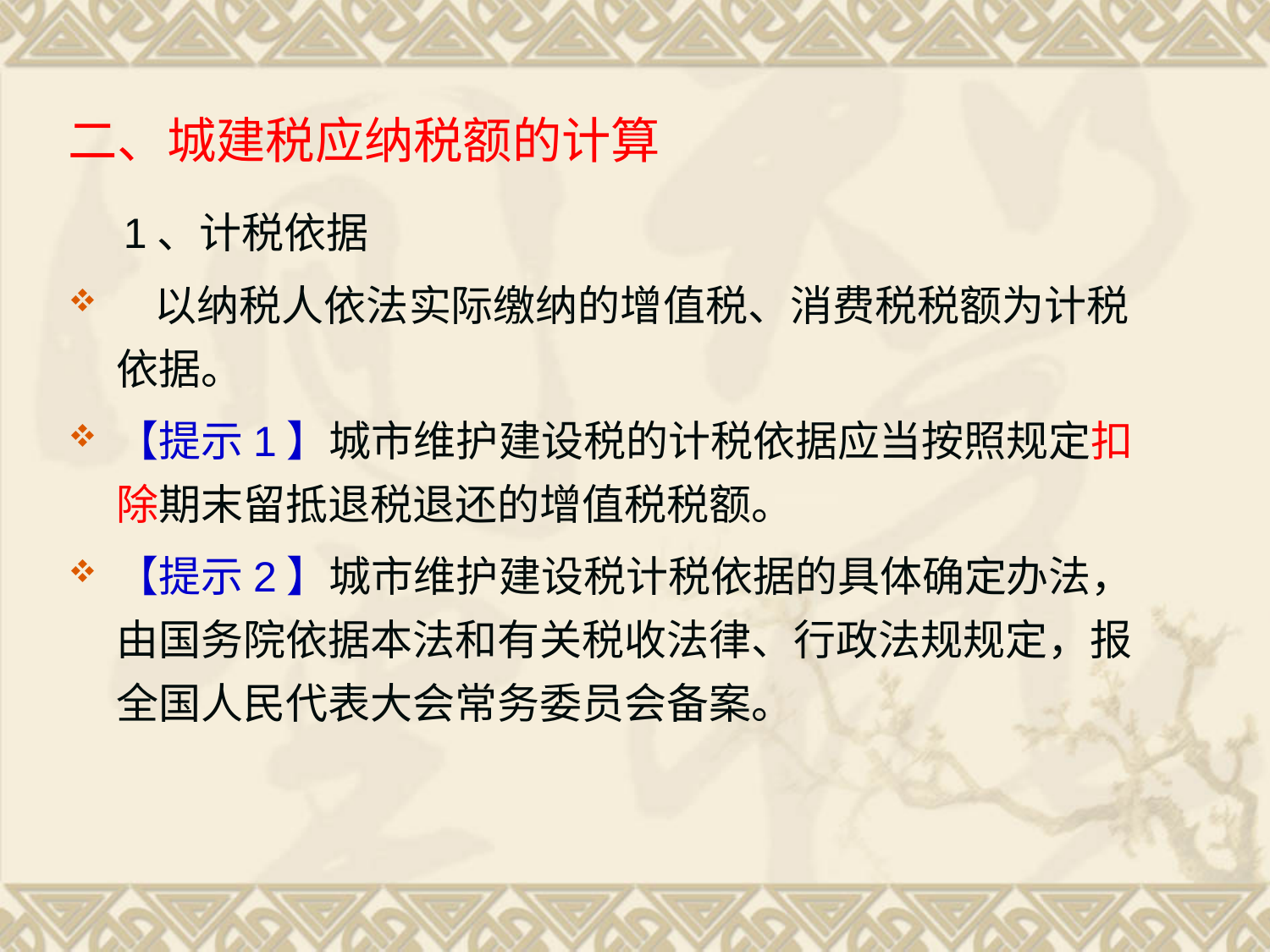

# 二、城建税应纳税额的计算

    1、计税依据
   以纳税人依法实际缴纳的增值税、消费税税额为计税依据。
【提示1】城市维护建设税的计税依据应当按照规定扣除期末留抵退税退还的增值税税额。
【提示2】城市维护建设税计税依据的具体确定办法，由国务院依据本法和有关税收法律、行政法规规定，报全国人民代表大会常务委员会备案。